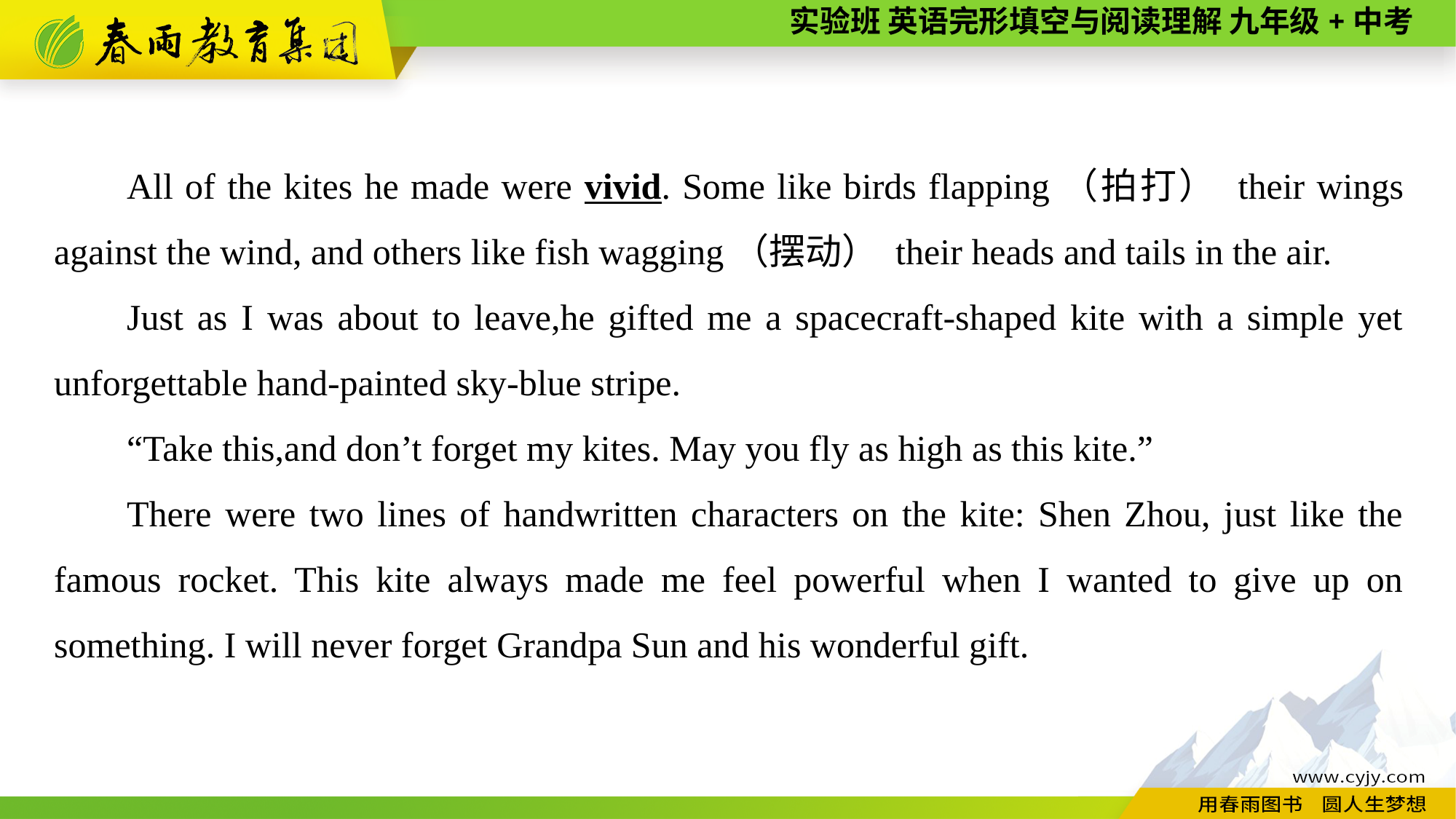

All of the kites he made were vivid. Some like birds flapping（拍打） their wings against the wind, and others like fish wagging（摆动） their heads and tails in the air.
Just as I was about to leave,he gifted me a spacecraft-shaped kite with a simple yet unforgettable hand-painted sky-blue stripe.
“Take this,and don’t forget my kites. May you fly as high as this kite.”
There were two lines of handwritten characters on the kite: Shen Zhou, just like the famous rocket. This kite always made me feel powerful when I wanted to give up on something. I will never forget Grandpa Sun and his wonderful gift.